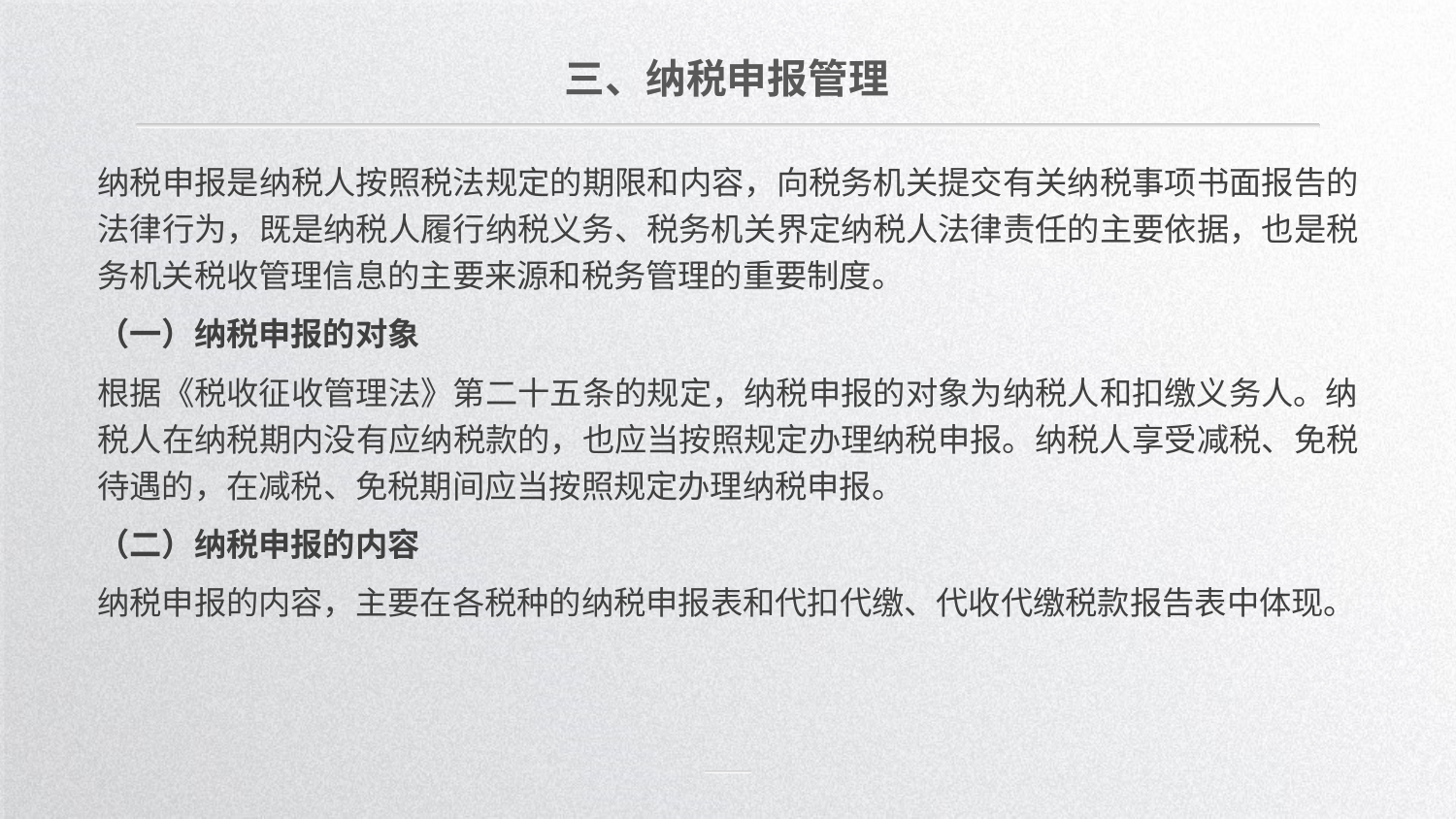

三、纳税申报管理
纳税申报是纳税人按照税法规定的期限和内容，向税务机关提交有关纳税事项书面报告的法律行为，既是纳税人履行纳税义务、税务机关界定纳税人法律责任的主要依据，也是税务机关税收管理信息的主要来源和税务管理的重要制度。
（一）纳税申报的对象
根据《税收征收管理法》第二十五条的规定，纳税申报的对象为纳税人和扣缴义务人。纳税人在纳税期内没有应纳税款的，也应当按照规定办理纳税申报。纳税人享受减税、免税待遇的，在减税、免税期间应当按照规定办理纳税申报。
（二）纳税申报的内容
纳税申报的内容，主要在各税种的纳税申报表和代扣代缴、代收代缴税款报告表中体现。